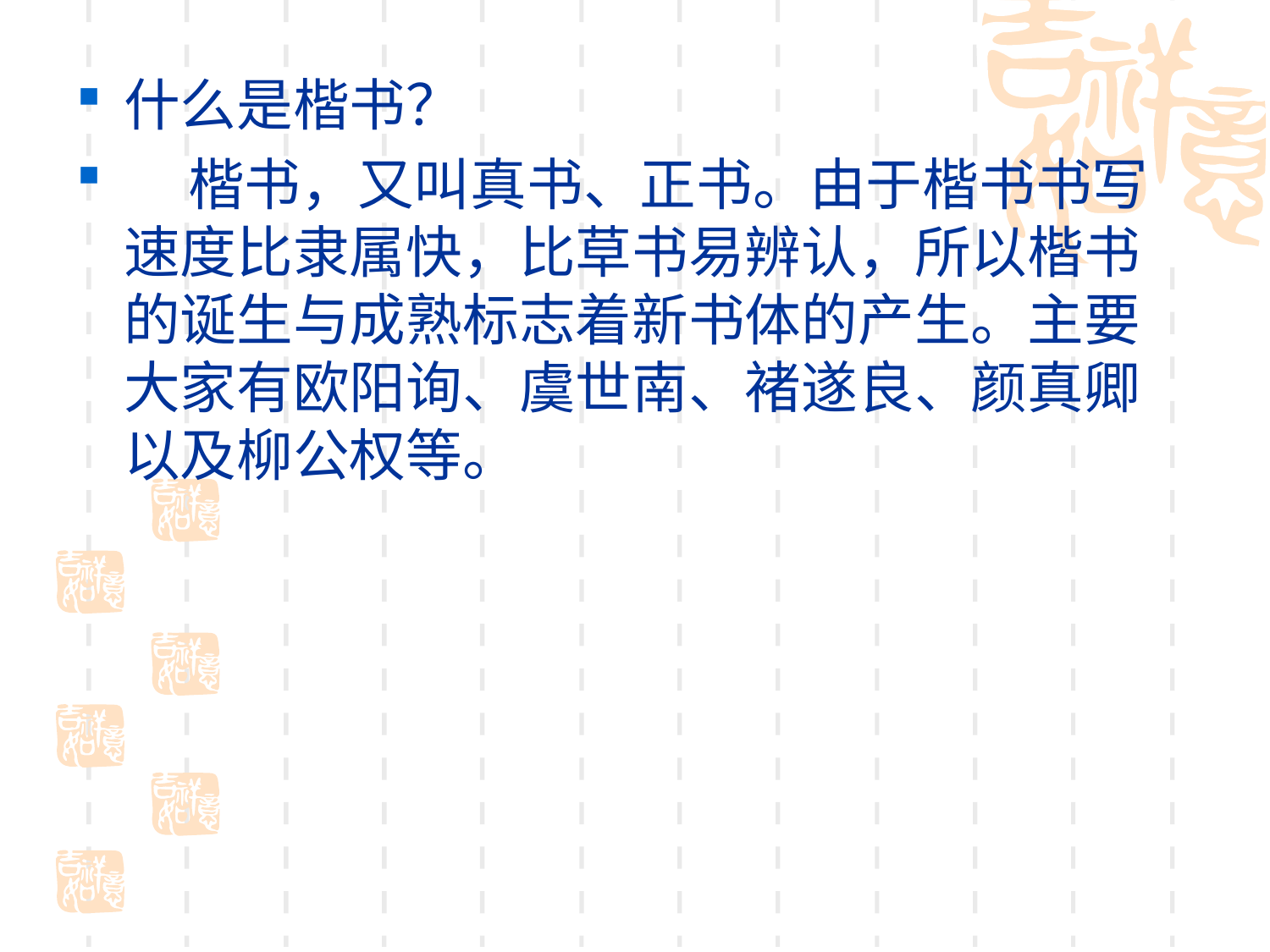

#
什么是楷书？
    楷书，又叫真书、正书。由于楷书书写速度比隶属快，比草书易辨认，所以楷书的诞生与成熟标志着新书体的产生。主要大家有欧阳询、虞世南、褚遂良、颜真卿以及柳公权等。